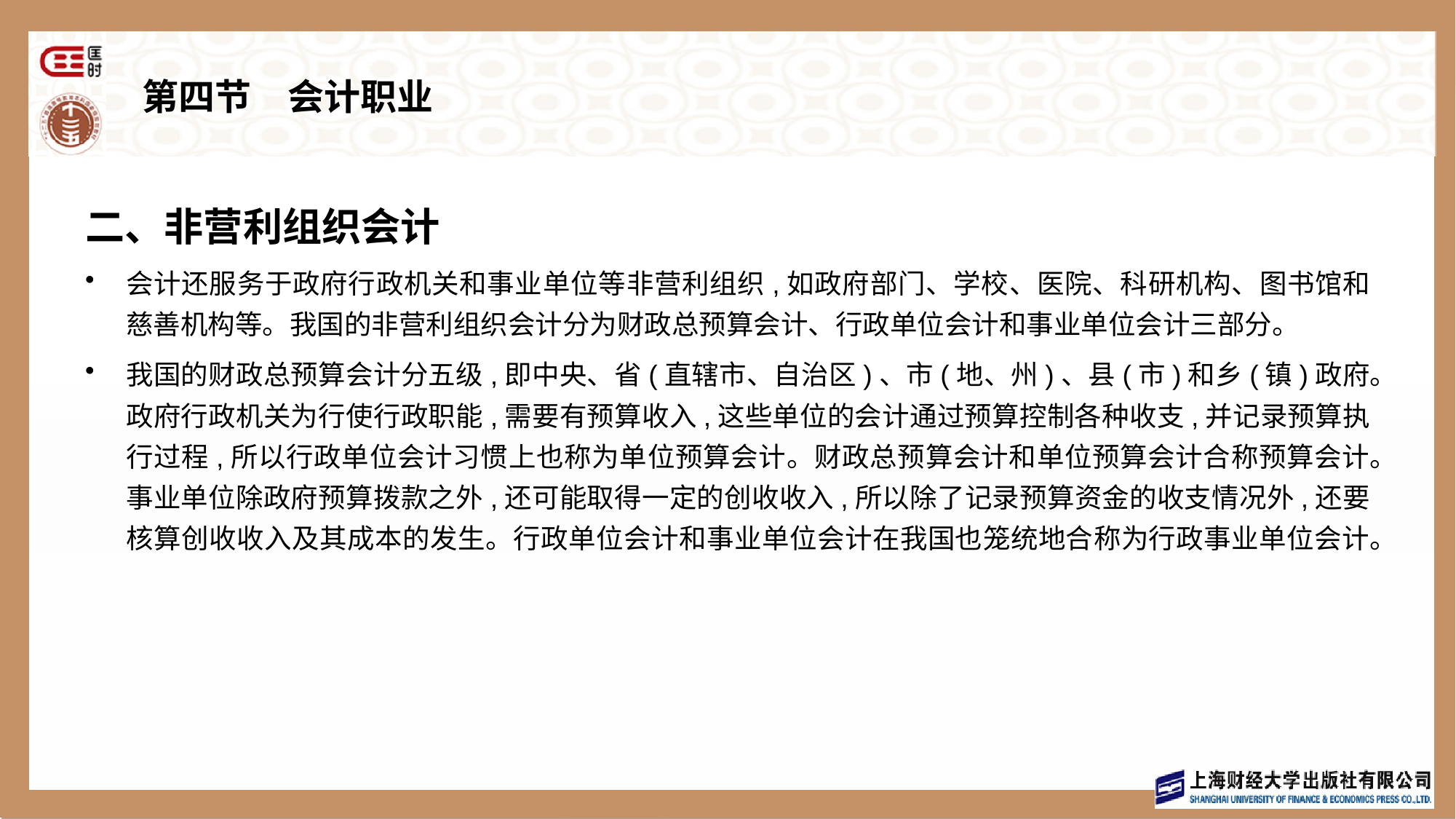

# 第四节　会计职业
二、非营利组织会计
会计还服务于政府行政机关和事业单位等非营利组织,如政府部门、学校、医院、科研机构、图书馆和慈善机构等。我国的非营利组织会计分为财政总预算会计、行政单位会计和事业单位会计三部分。
我国的财政总预算会计分五级,即中央、省(直辖市、自治区)、市(地、州)、县(市)和乡(镇)政府。政府行政机关为行使行政职能,需要有预算收入,这些单位的会计通过预算控制各种收支,并记录预算执行过程,所以行政单位会计习惯上也称为单位预算会计。财政总预算会计和单位预算会计合称预算会计。事业单位除政府预算拨款之外,还可能取得一定的创收收入,所以除了记录预算资金的收支情况外,还要核算创收收入及其成本的发生。行政单位会计和事业单位会计在我国也笼统地合称为行政事业单位会计。